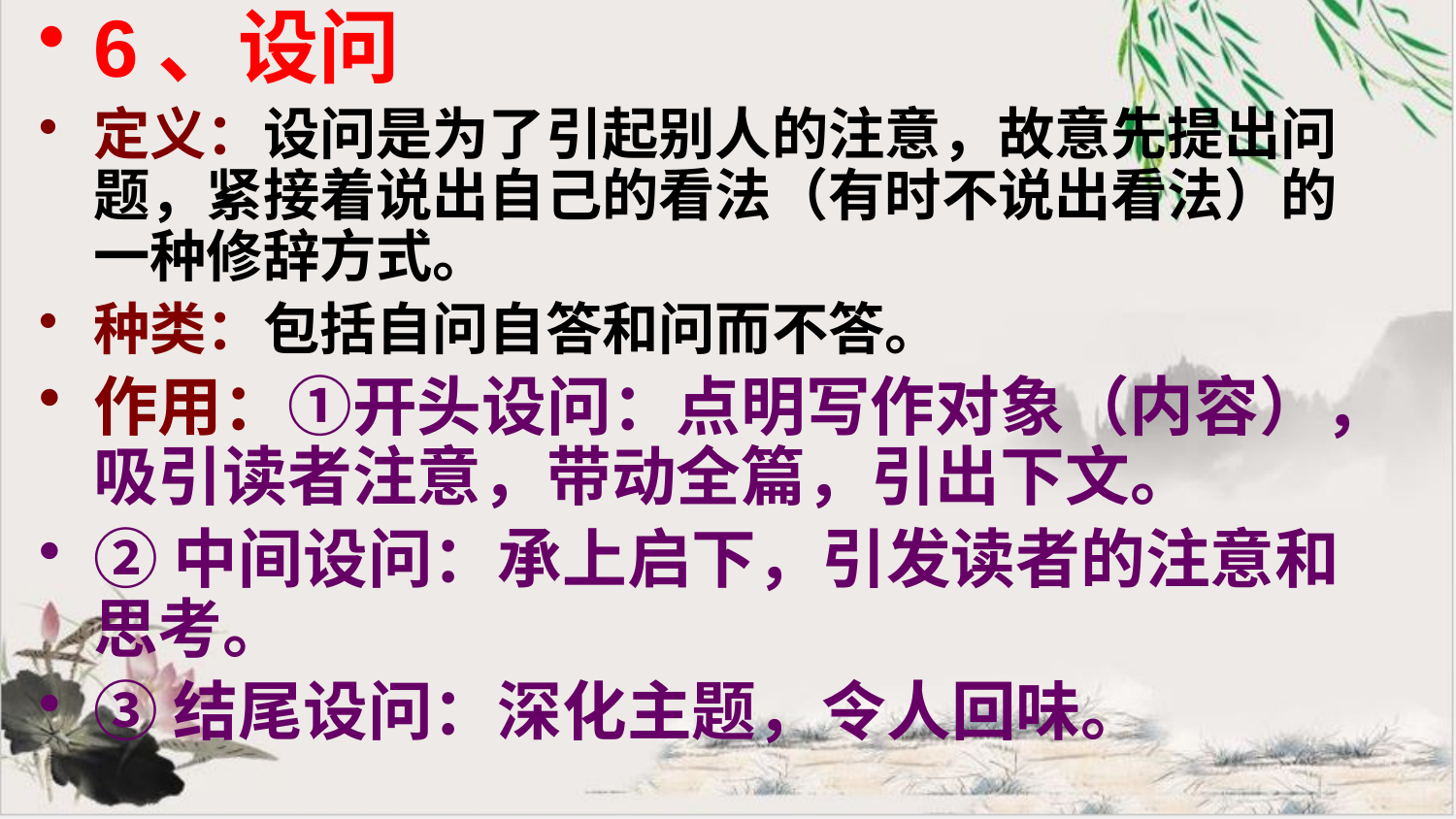

6、设问
定义：设问是为了引起别人的注意，故意先提出问题，紧接着说出自己的看法（有时不说出看法）的一种修辞方式。
种类：包括自问自答和问而不答。
作用：①开头设问：点明写作对象（内容），吸引读者注意，带动全篇，引出下文。
②中间设问：承上启下，引发读者的注意和思考。
③结尾设问：深化主题，令人回味。